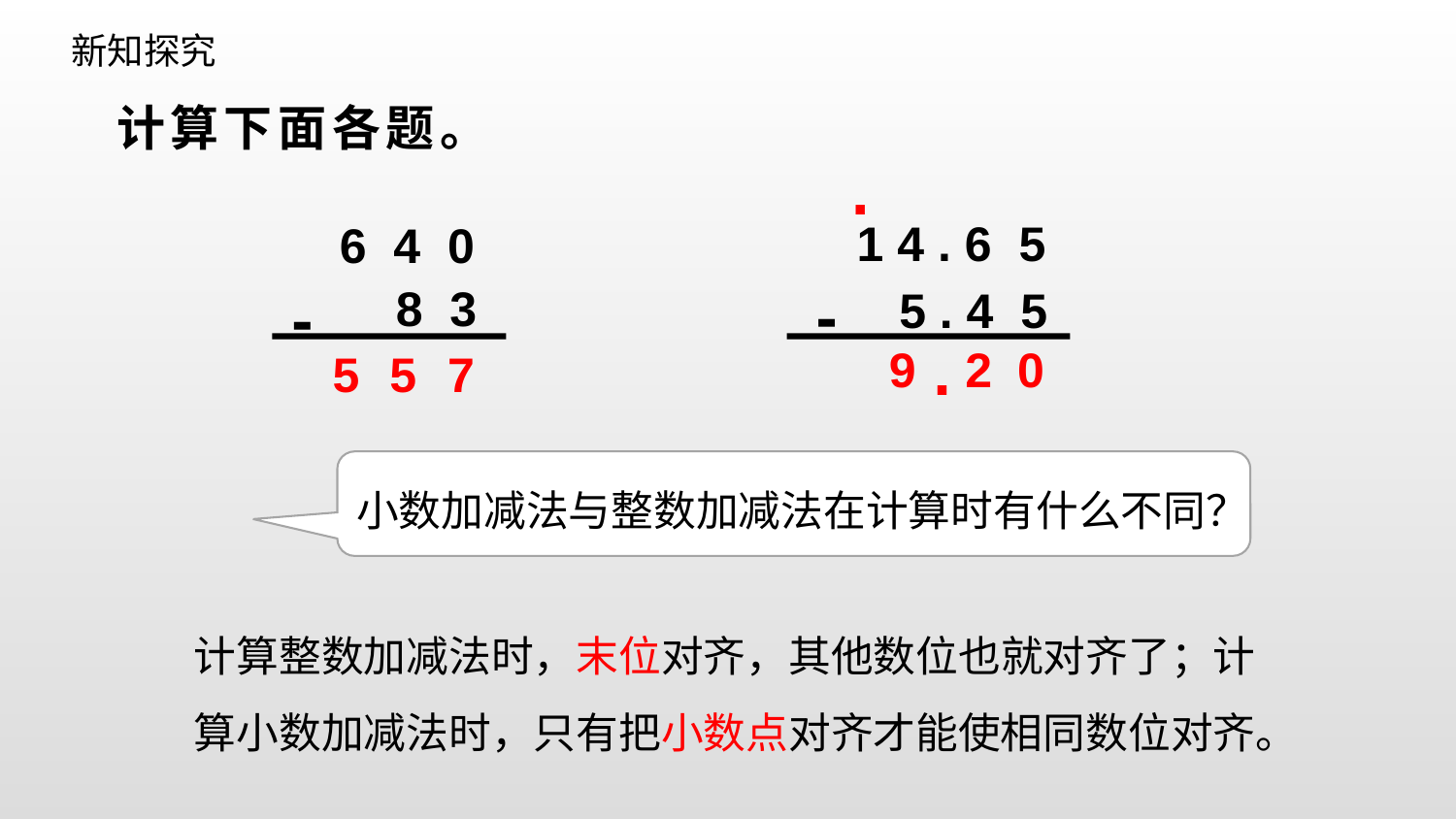

新知探究
计算下面各题。
.
1 4 . 6  5
-
5 . 4  5

6  4  0
8  3
-

.
9
2
0
5
7
5
小数加减法与整数加减法在计算时有什么不同？
这个月
计算整数加减法时，末位对齐，其他数位也就对齐了；计算小数加减法时，只有把小数点对齐才能使相同数位对齐。